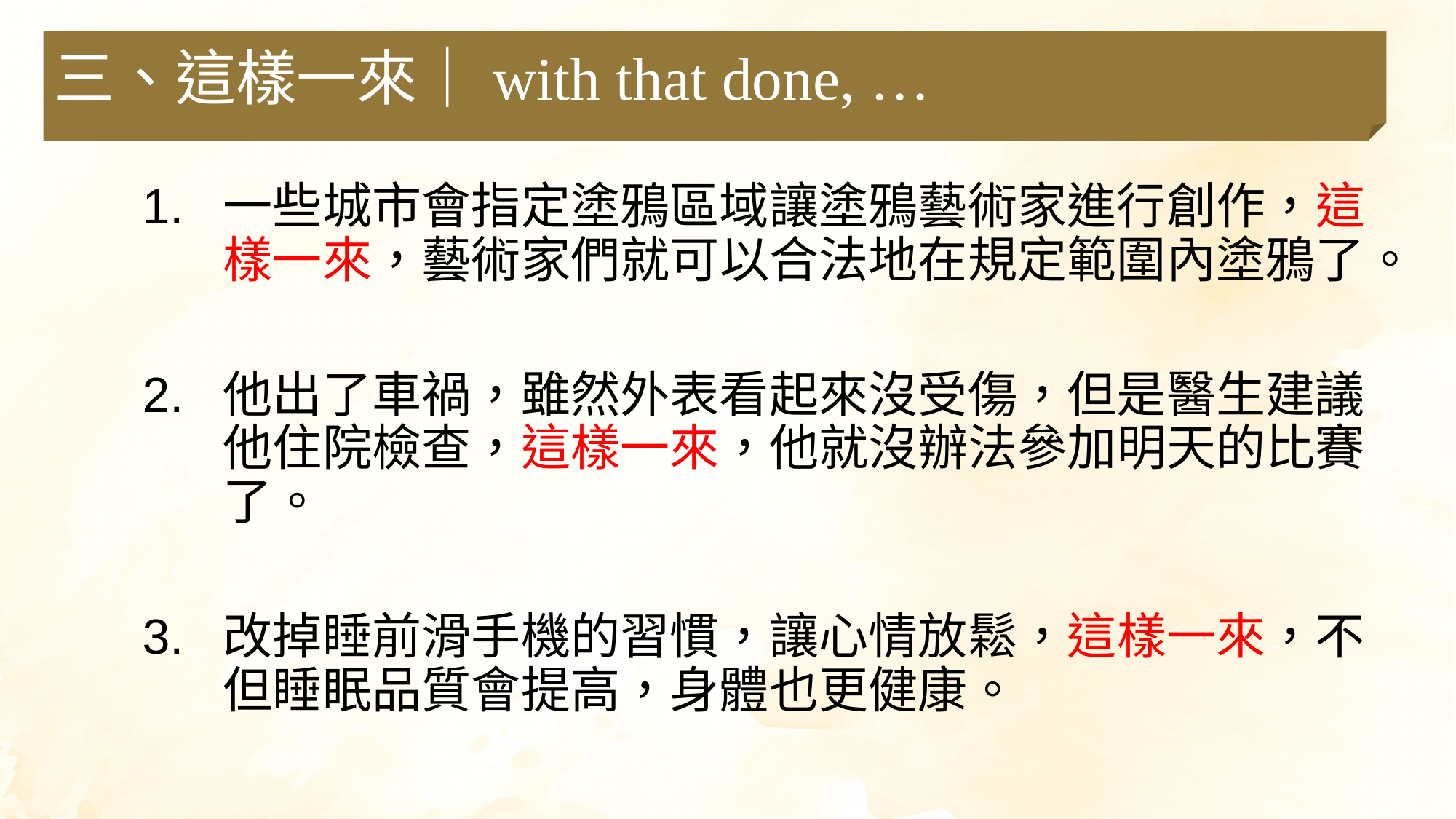

三、這樣一來｜with that done, …
一些城市會指定塗鴉區域讓塗鴉藝術家進行創作，這樣一來，藝術家們就可以合法地在規定範圍內塗鴉了。

他出了車禍，雖然外表看起來沒受傷，但是醫生建議他住院檢查，這樣一來，他就沒辦法參加明天的比賽了。

改掉睡前滑手機的習慣，讓心情放鬆，這樣一來，不但睡眠品質會提高，身體也更健康。